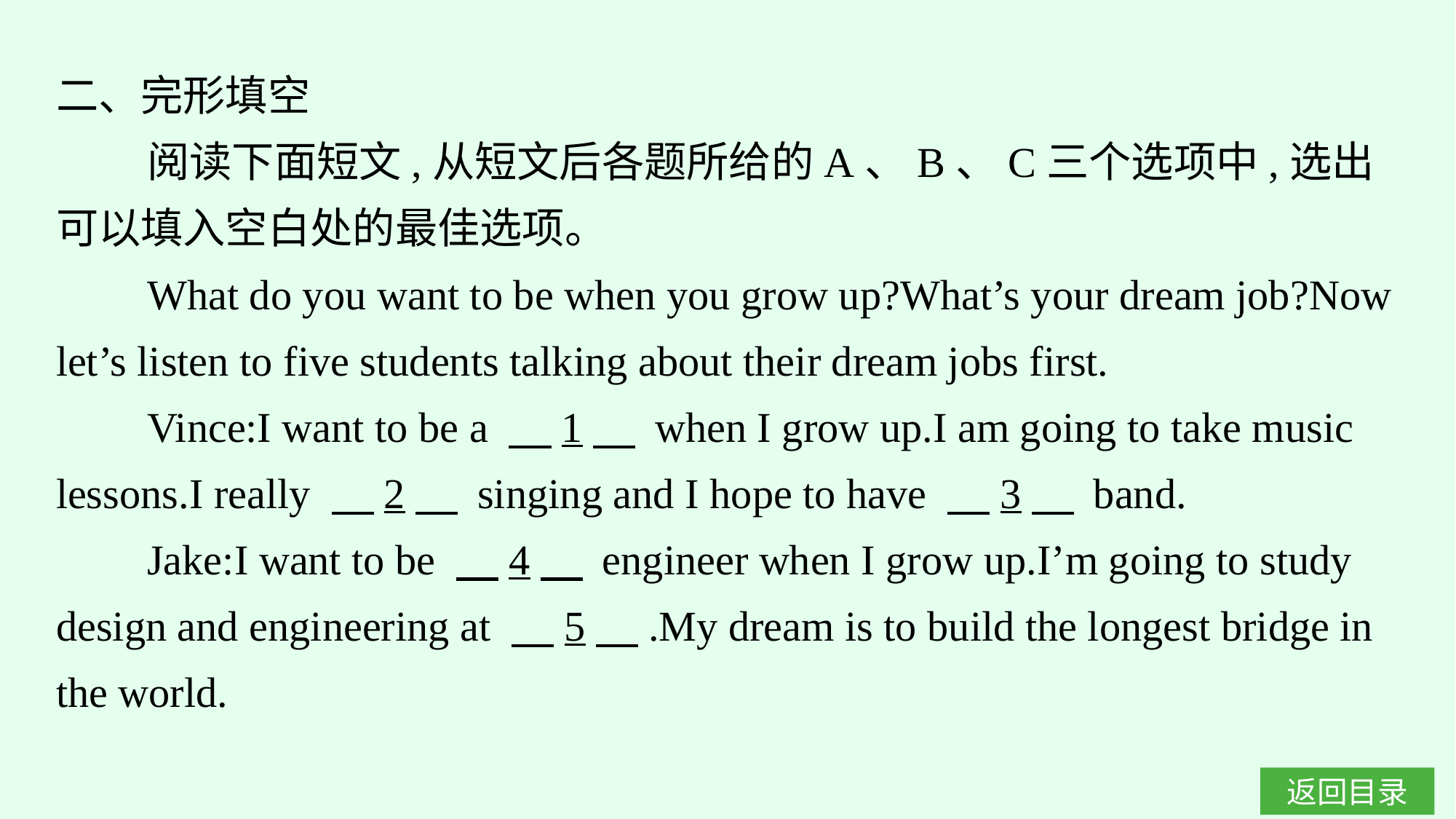

二、完形填空
阅读下面短文,从短文后各题所给的A、B、C三个选项中,选出可以填入空白处的最佳选项。
What do you want to be when you grow up?What’s your dream job?Now let’s listen to five students talking about their dream jobs first.
Vince:I want to be a 　1　 when I grow up.I am going to take music lessons.I really 　2　 singing and I hope to have 　3　 band.
Jake:I want to be 　4　 engineer when I grow up.I’m going to study design and engineering at 　5　.My dream is to build the longest bridge in the world.